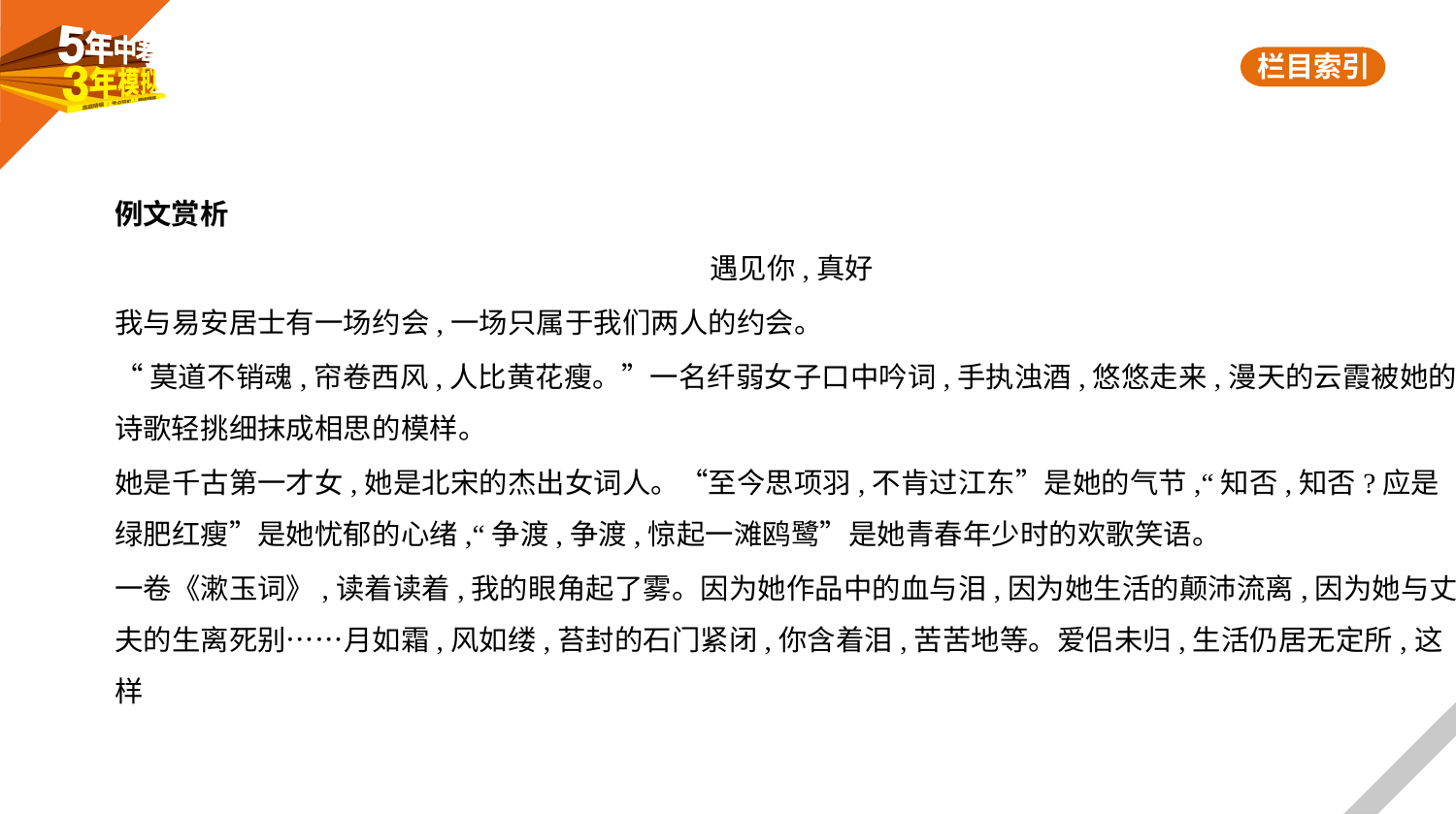

例文赏析
遇见你,真好
我与易安居士有一场约会,一场只属于我们两人的约会。
“莫道不销魂,帘卷西风,人比黄花瘦。”一名纤弱女子口中吟词,手执浊酒,悠悠走来,漫天的云霞被她的
诗歌轻挑细抹成相思的模样。
她是千古第一才女,她是北宋的杰出女词人。“至今思项羽,不肯过江东”是她的气节,“知否,知否?应是
绿肥红瘦”是她忧郁的心绪,“争渡,争渡,惊起一滩鸥鹭”是她青春年少时的欢歌笑语。
一卷《漱玉词》,读着读着,我的眼角起了雾。因为她作品中的血与泪,因为她生活的颠沛流离,因为她与丈
夫的生离死别……月如霜,风如缕,苔封的石门紧闭,你含着泪,苦苦地等。爱侣未归,生活仍居无定所,这样